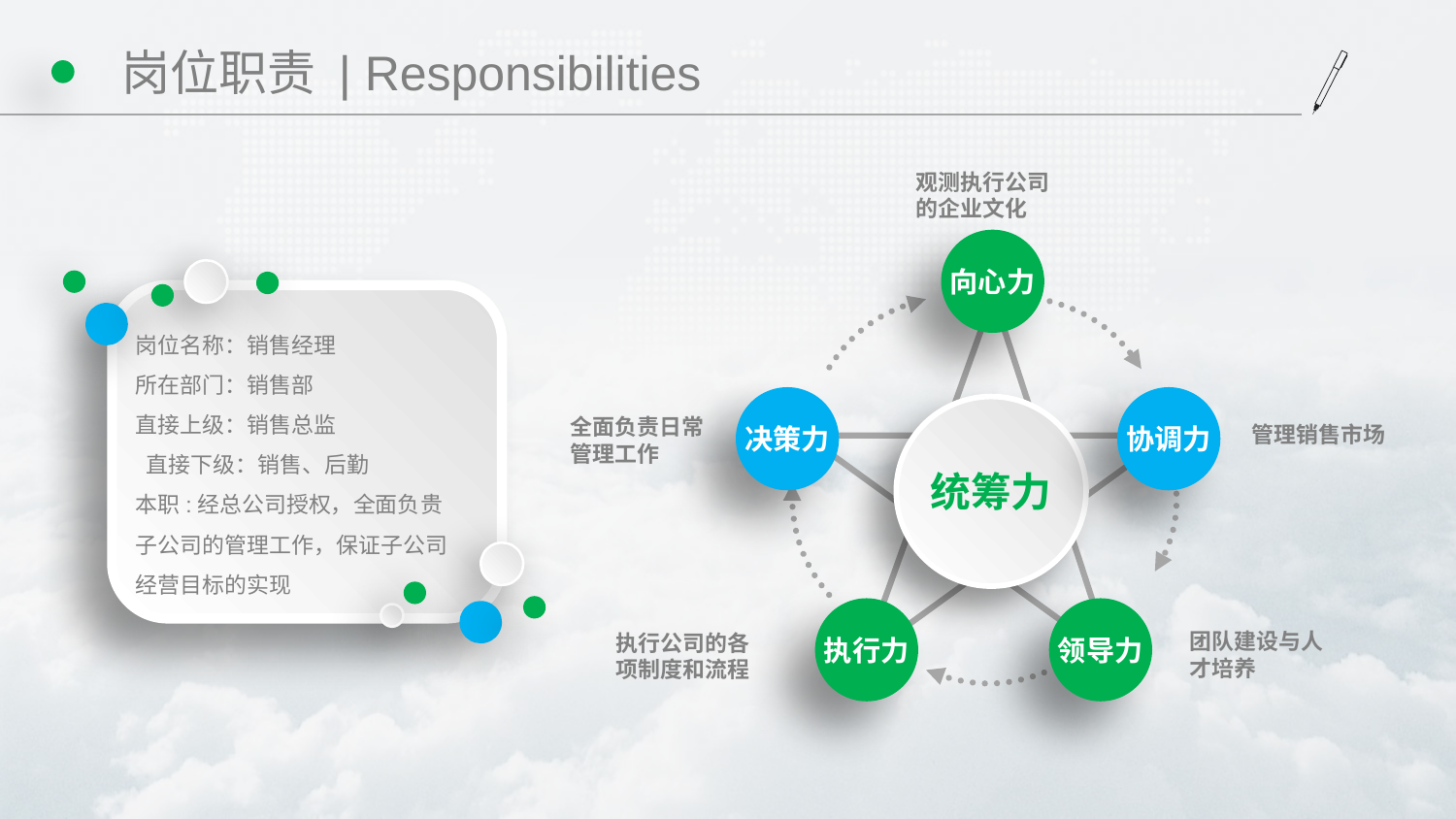

# 岗位职责 | Responsibilities
观测执行公司的企业文化
向心力

岗位名称：销售经理
所在部门：销售部
直接上级：销售总监
 直接下级：销售、后勤
本职:经总公司授权，全面负贵子公司的管理工作，保证子公司经营目标的实现
决策力
协调力
统筹力
全面负责日常管理工作
管理销售市场

执行力
领导力

团队建设与人才培养
执行公司的各项制度和流程